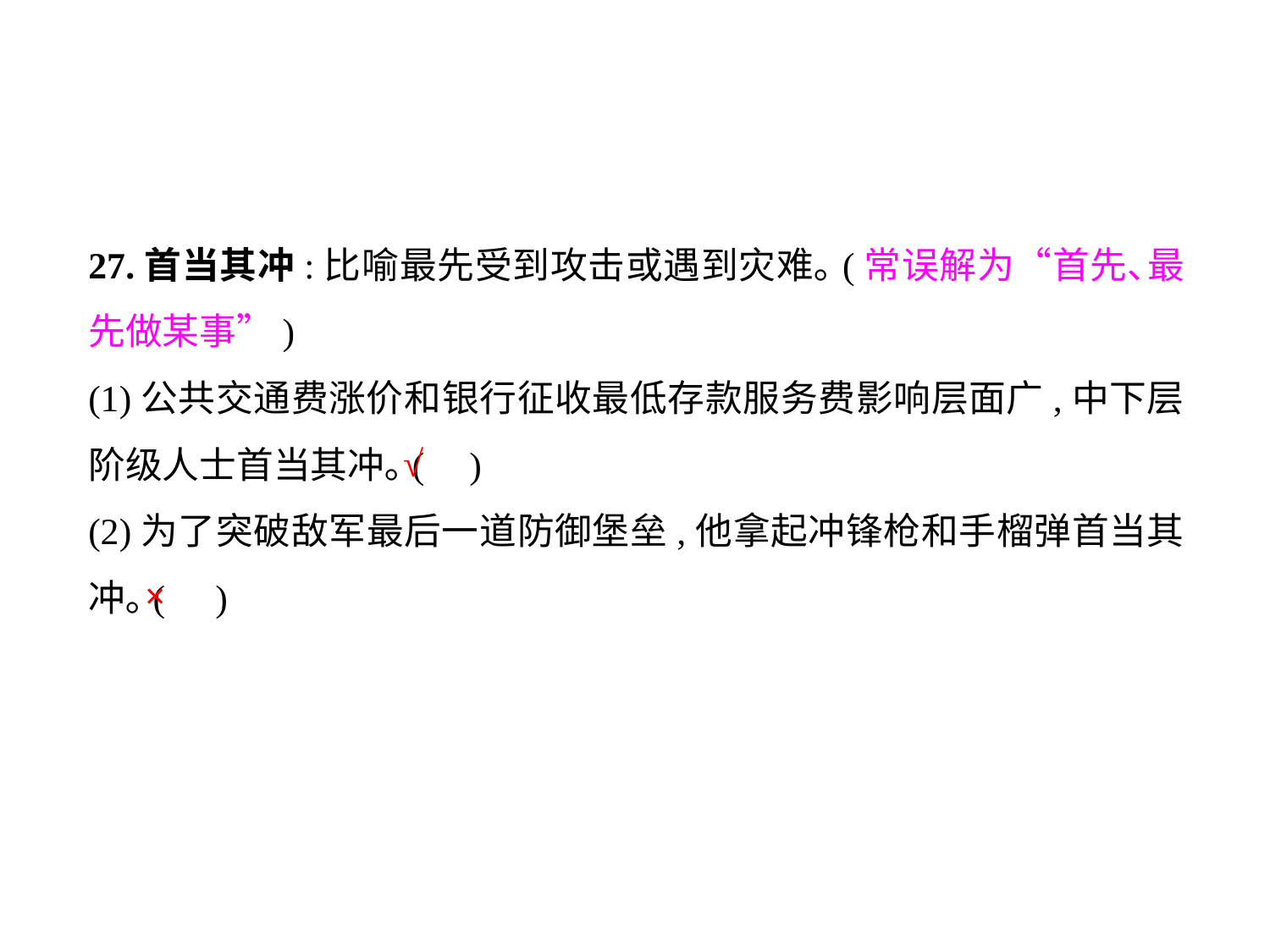

27.首当其冲:比喻最先受到攻击或遇到灾难｡(常误解为“首先､最先做某事”)
(1)公共交通费涨价和银行征收最低存款服务费影响层面广,中下层阶级人士首当其冲｡(	)
(2)为了突破敌军最后一道防御堡垒,他拿起冲锋枪和手榴弹首当其冲｡(	)
√
×